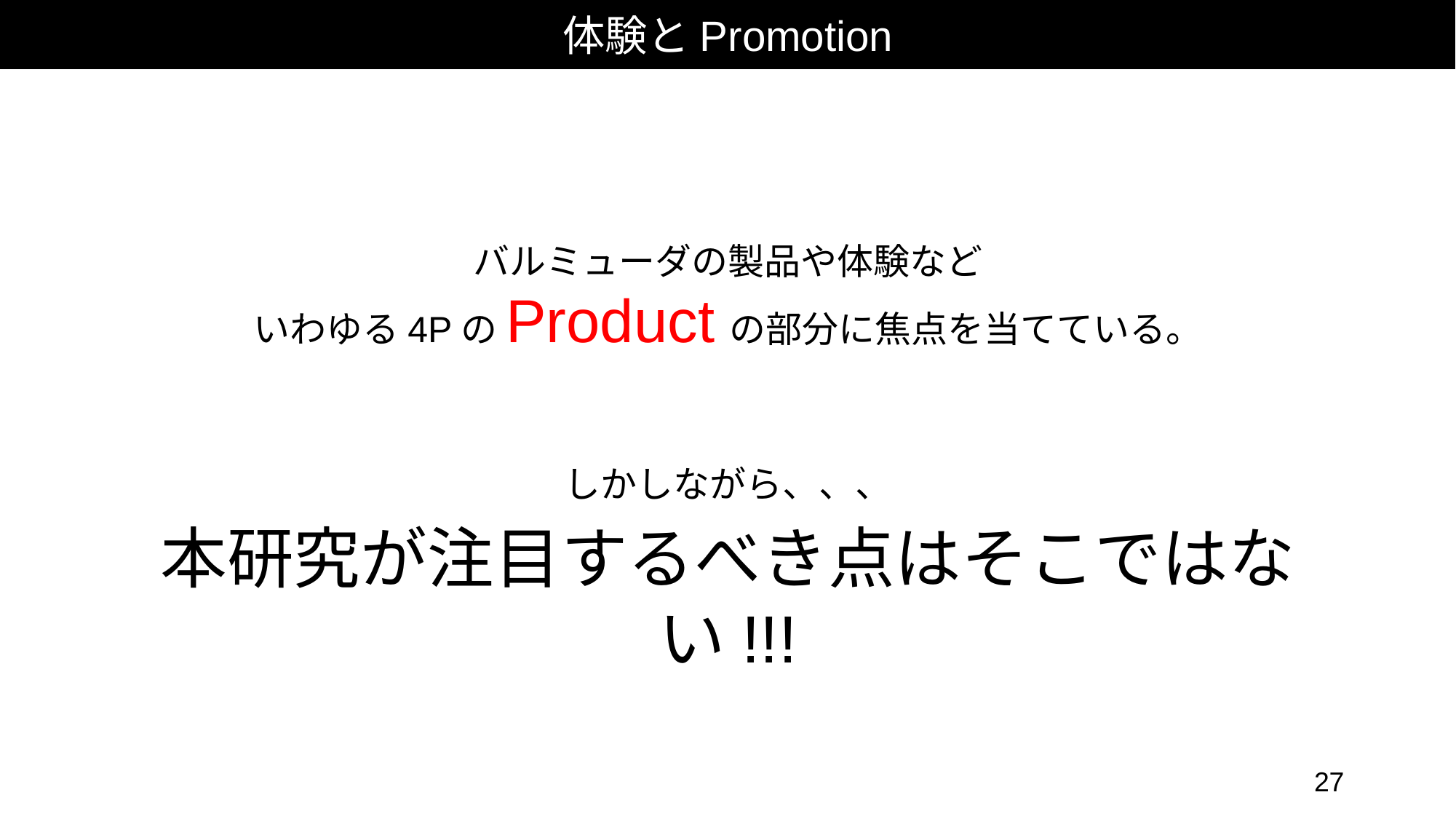

体験とPromotion
バルミューダの製品や体験など
いわゆる4PのProductの部分に焦点を当てている。
しかしながら、、、
本研究が注目するべき点はそこではない!!!
27